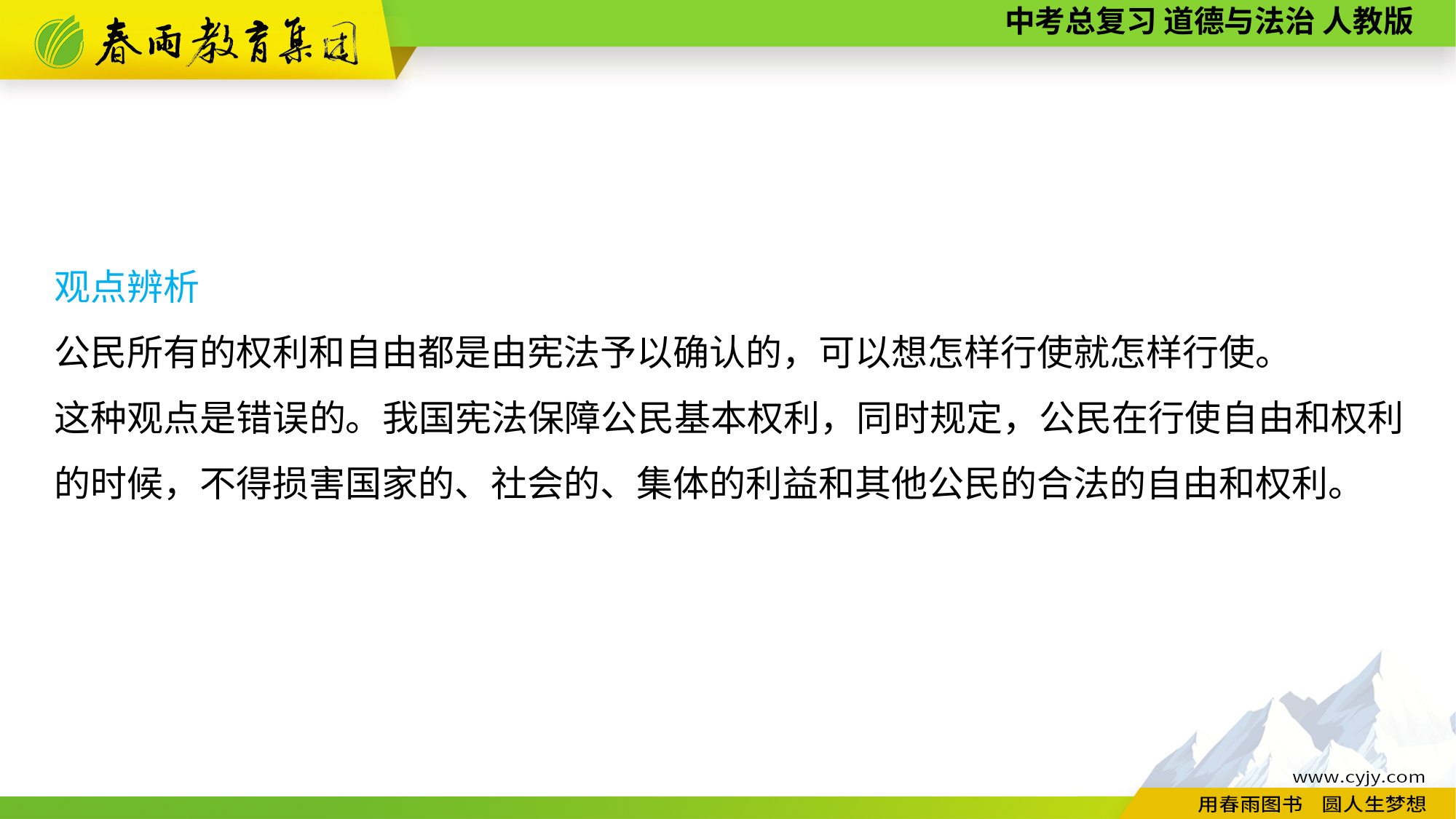

观点辨析
公民所有的权利和自由都是由宪法予以确认的，可以想怎样行使就怎样行使。
这种观点是错误的。我国宪法保障公民基本权利，同时规定，公民在行使自由和权利的时候，不得损害国家的、社会的、集体的利益和其他公民的合法的自由和权利。